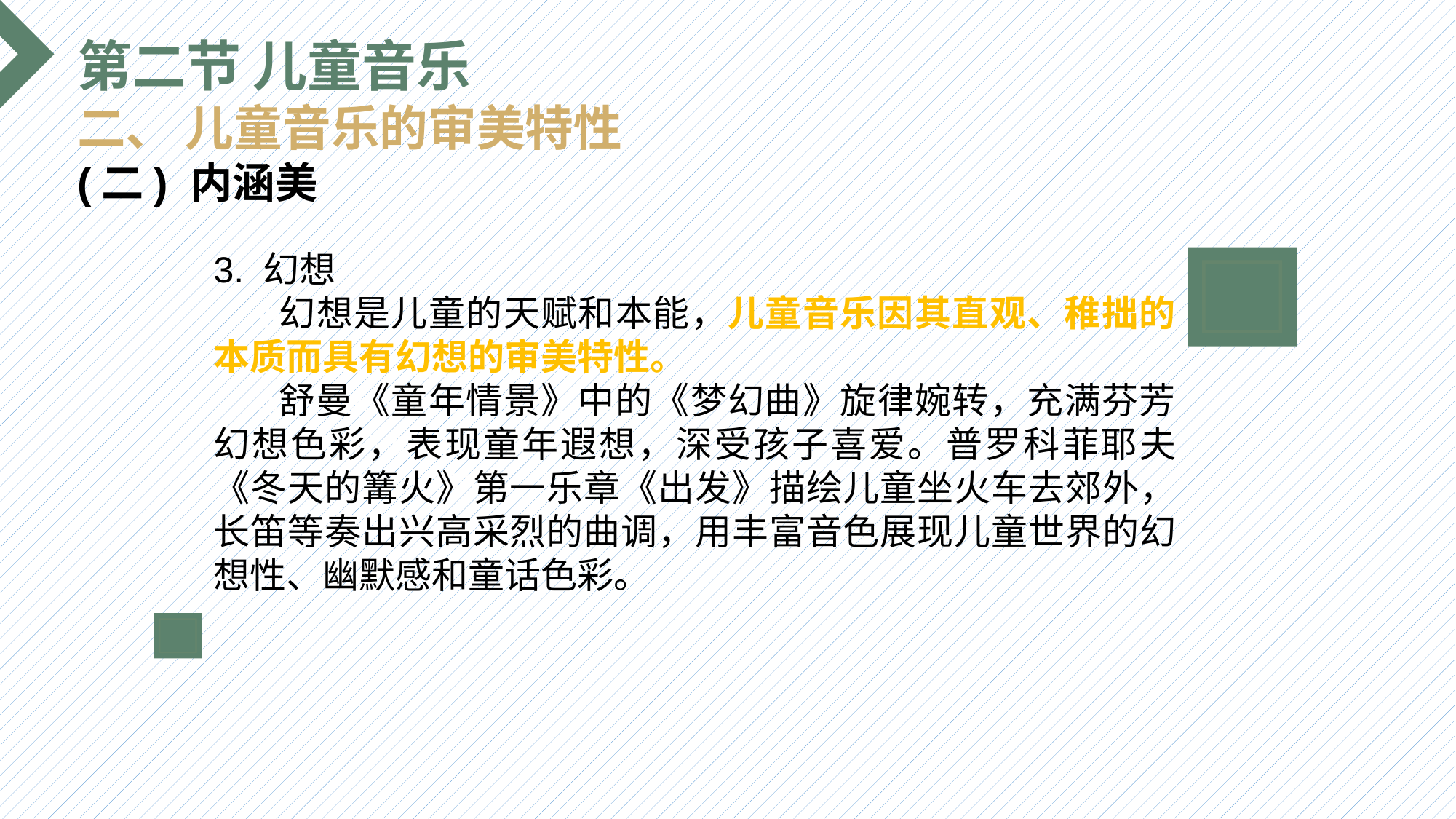

第二节 儿童音乐
二、 儿童音乐的审美特性
(二) 内涵美

3. 幻想
      幻想是儿童的天赋和本能，儿童音乐因其直观、稚拙的本质而具有幻想的审美特性。
      舒曼《童年情景》中的《梦幻曲》旋律婉转，充满芬芳幻想色彩，表现童年遐想，深受孩子喜爱。普罗科菲耶夫《冬天的篝火》第一乐章《出发》描绘儿童坐火车去郊外，长笛等奏出兴高采烈的曲调，用丰富音色展现儿童世界的幻想性、幽默感和童话色彩。

选题背景
输入您的内容，请简要说明，言简意赅即可输入您的内容，请简要说明，言简意赅即可输入您的内容，请简要说明，言简意赅即可输入您的内容，请简要说明，言简意赅即可